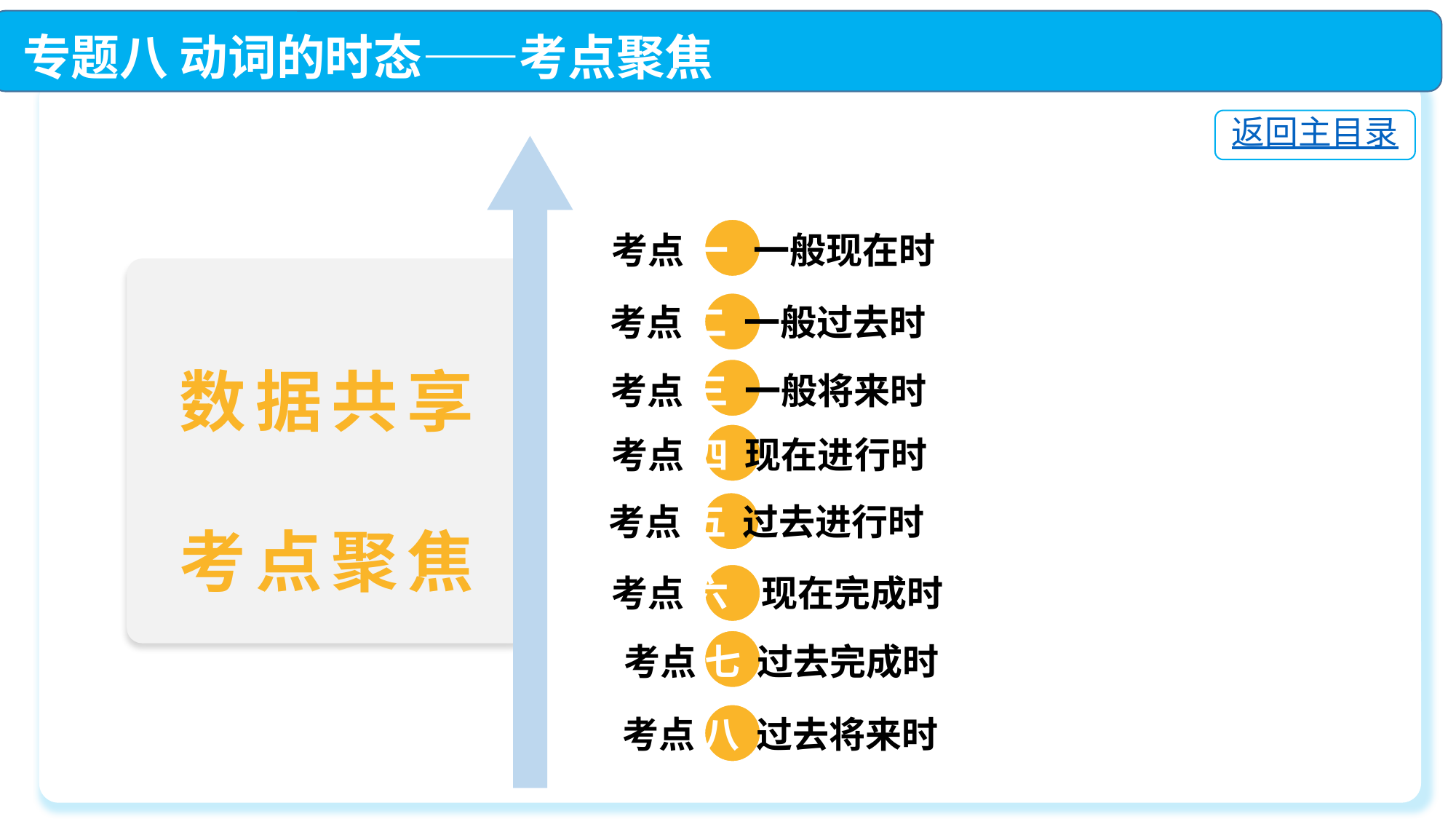

专题八 动词的时态——考点聚焦

返回主目录

  考点 一   一般现在时
  考点 二  一般过去时
  考点 三  一般将来时
  考点 四  现在进行时
  考点 五  过去进行时
  考点 六    现在完成时
考点 七  过去完成时
考点 八  过去将来时

数据共享
考点聚焦